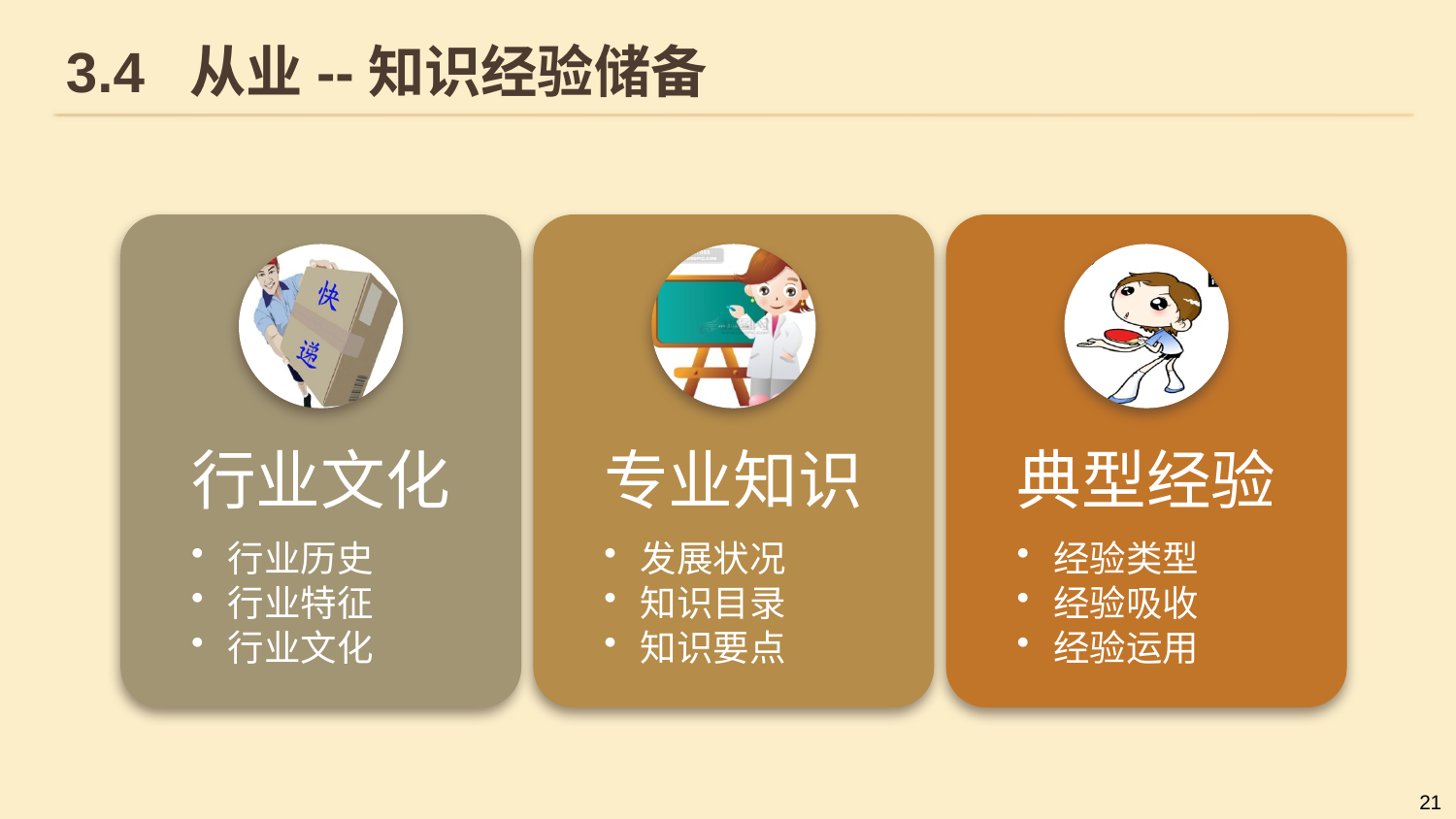

# 3.4  从业--知识经验储备
行业文化
行业历史
行业特征
行业文化
专业知识
发展状况
知识目录
知识要点

典型经验
经验类型
经验吸收
经验运用

21